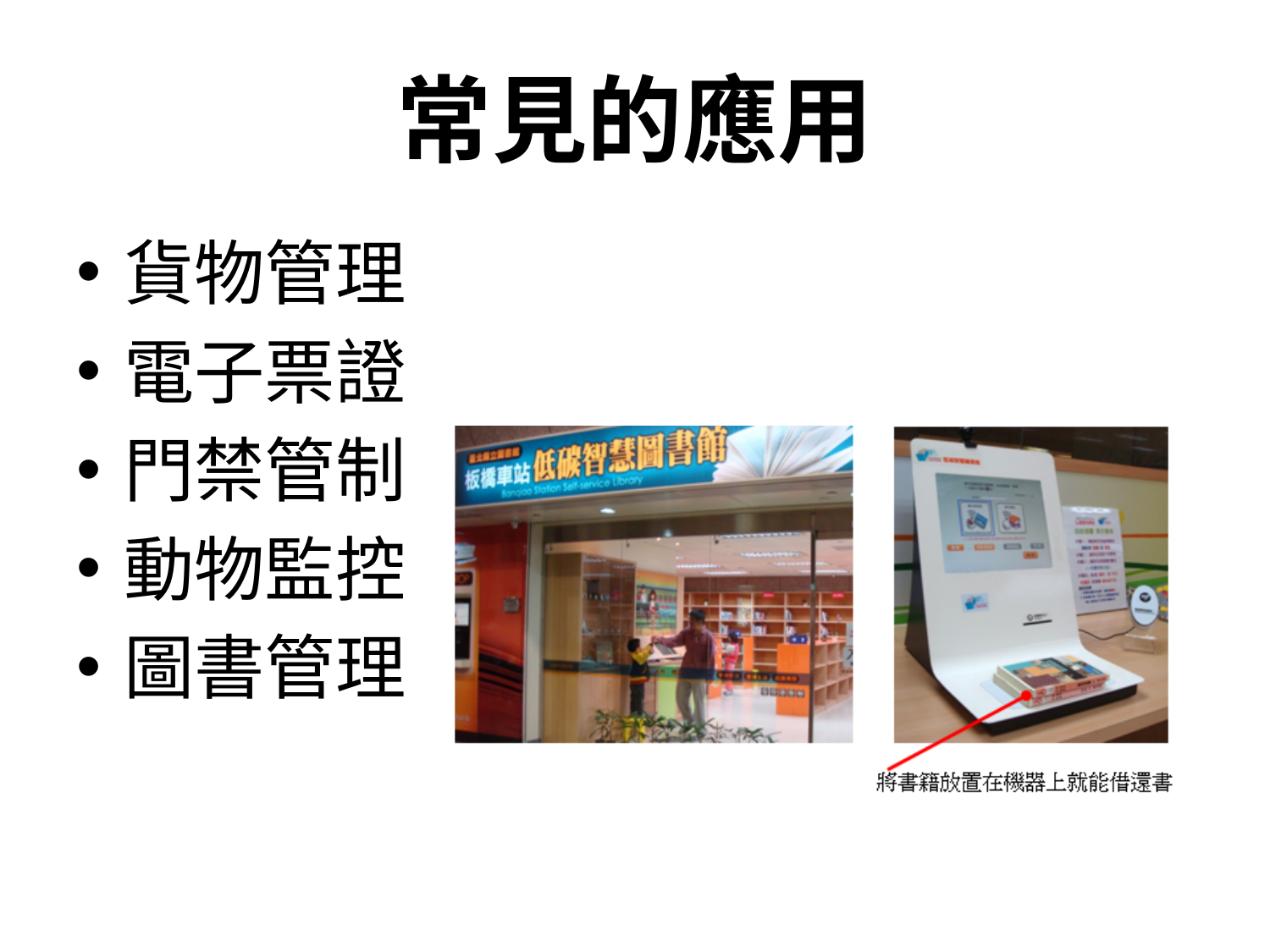

# 常見的應用
貨物管理
電子票證
門禁管制
動物監控
圖書管理